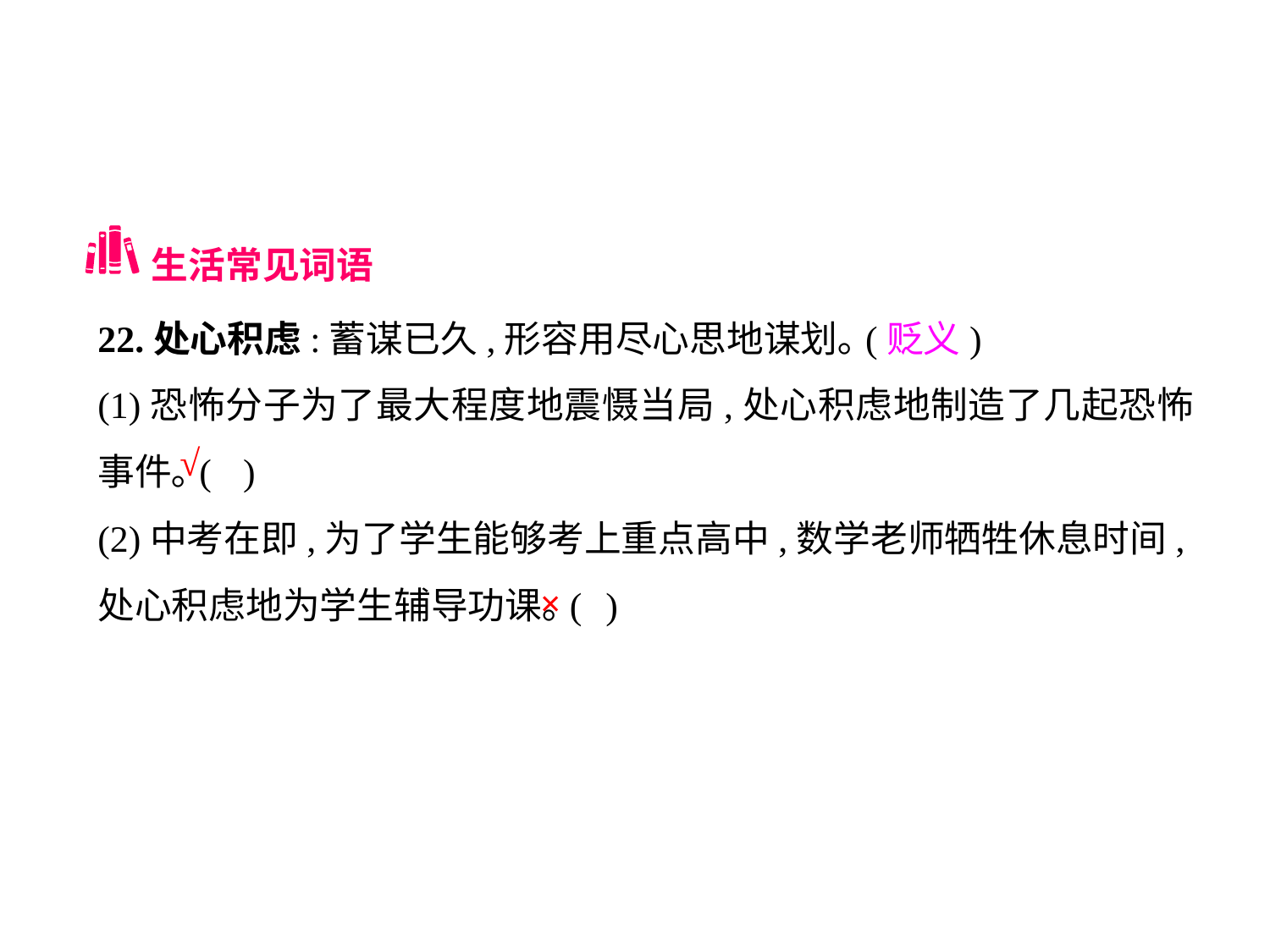

生活常见词语
22.处心积虑:蓄谋已久,形容用尽心思地谋划｡(贬义)
(1)恐怖分子为了最大程度地震慑当局,处心积虑地制造了几起恐怖事件｡(	  )
(2)中考在即,为了学生能够考上重点高中,数学老师牺牲休息时间,处心积虑地为学生辅导功课｡(	)
√
×